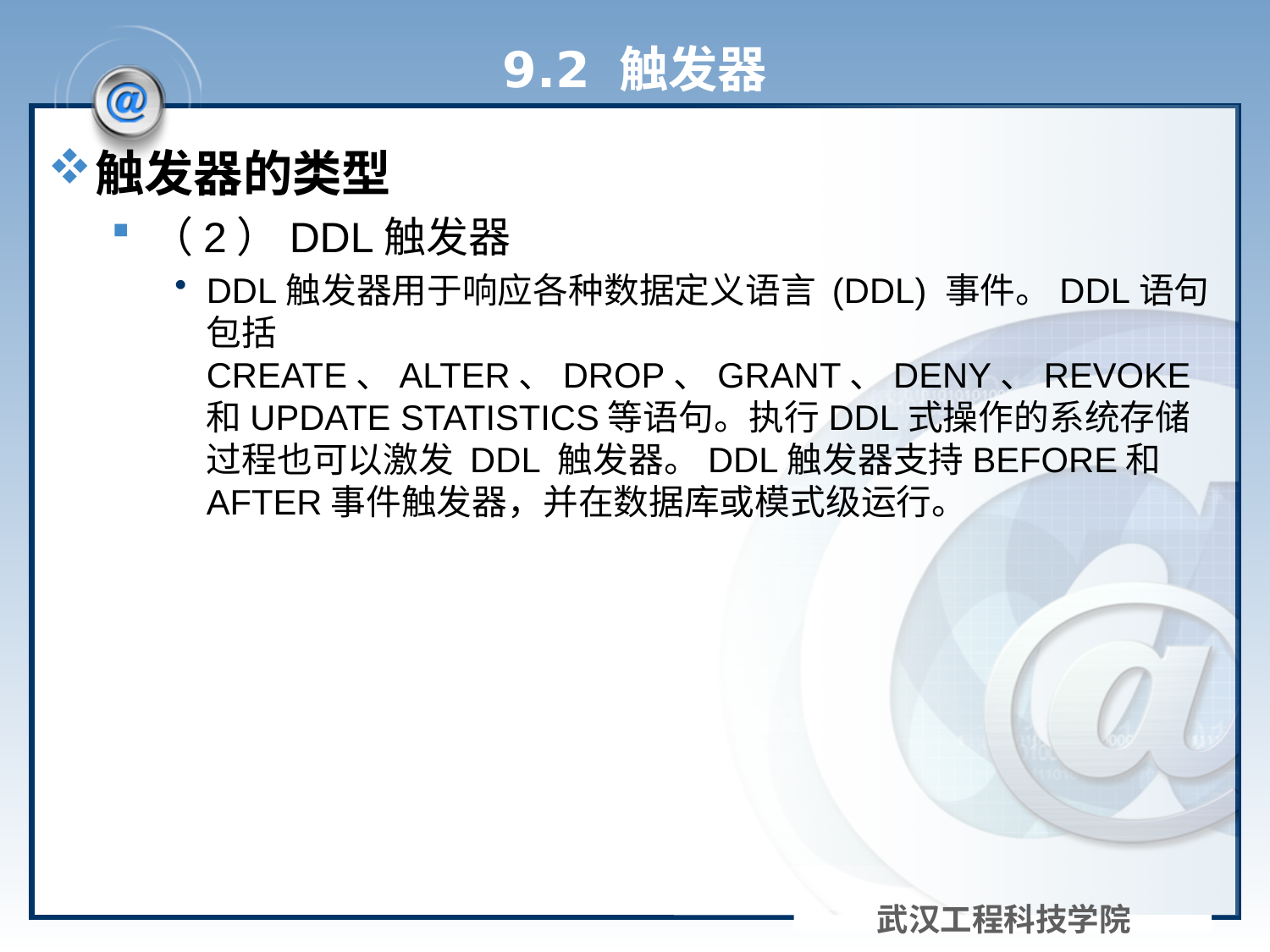

# 9.2 触发器
触发器的类型
（2）DDL触发器
DDL触发器用于响应各种数据定义语言 (DDL) 事件。DDL语句包括CREATE、ALTER、DROP、GRANT、DENY、REVOKE和UPDATE STATISTICS等语句。执行DDL式操作的系统存储过程也可以激发 DDL 触发器。DDL触发器支持BEFORE和AFTER事件触发器，并在数据库或模式级运行。

武汉工程科技学院